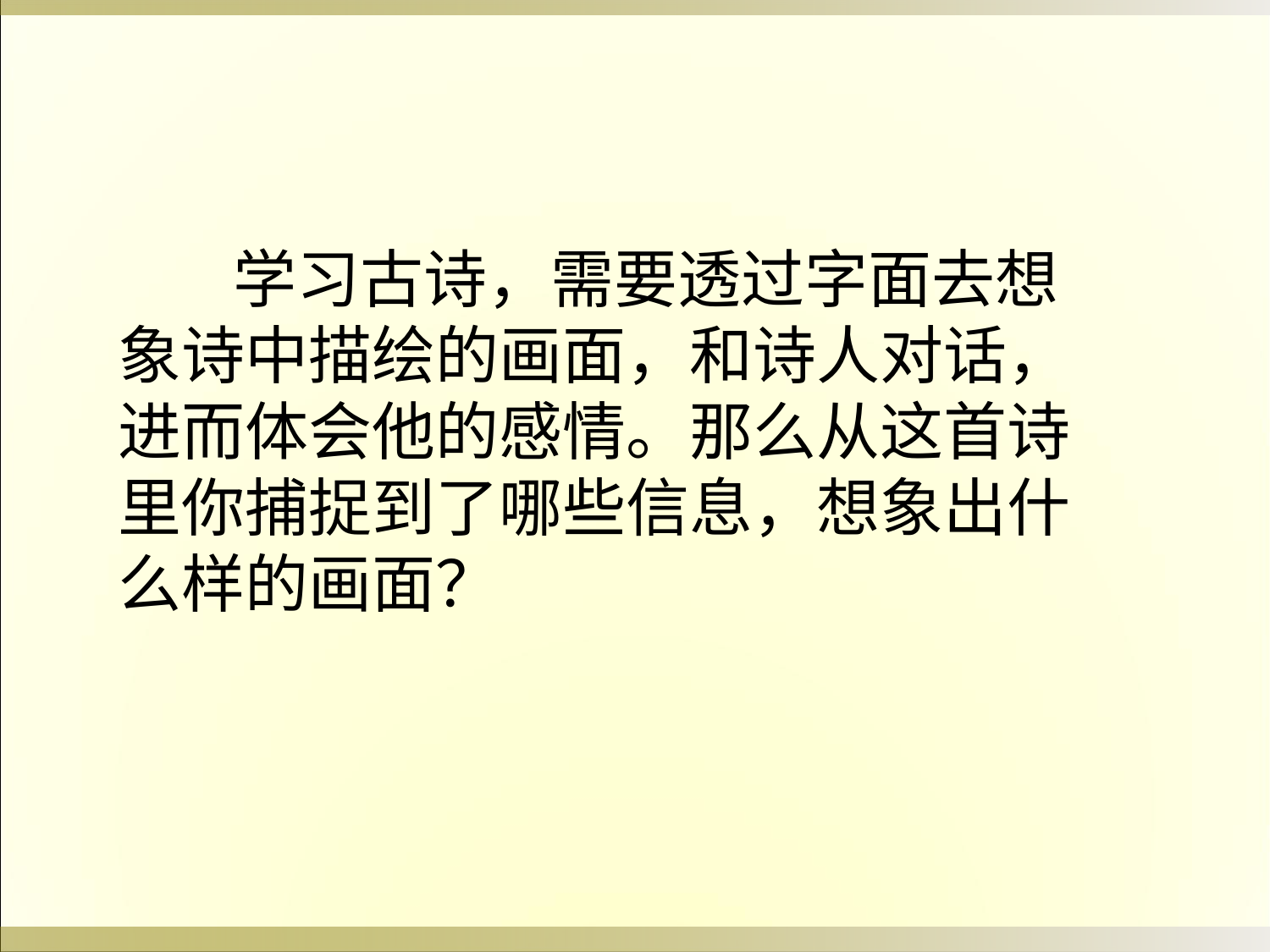

学习古诗，需要透过字面去想象诗中描绘的画面，和诗人对话，进而体会他的感情。那么从这首诗里你捕捉到了哪些信息，想象出什么样的画面？